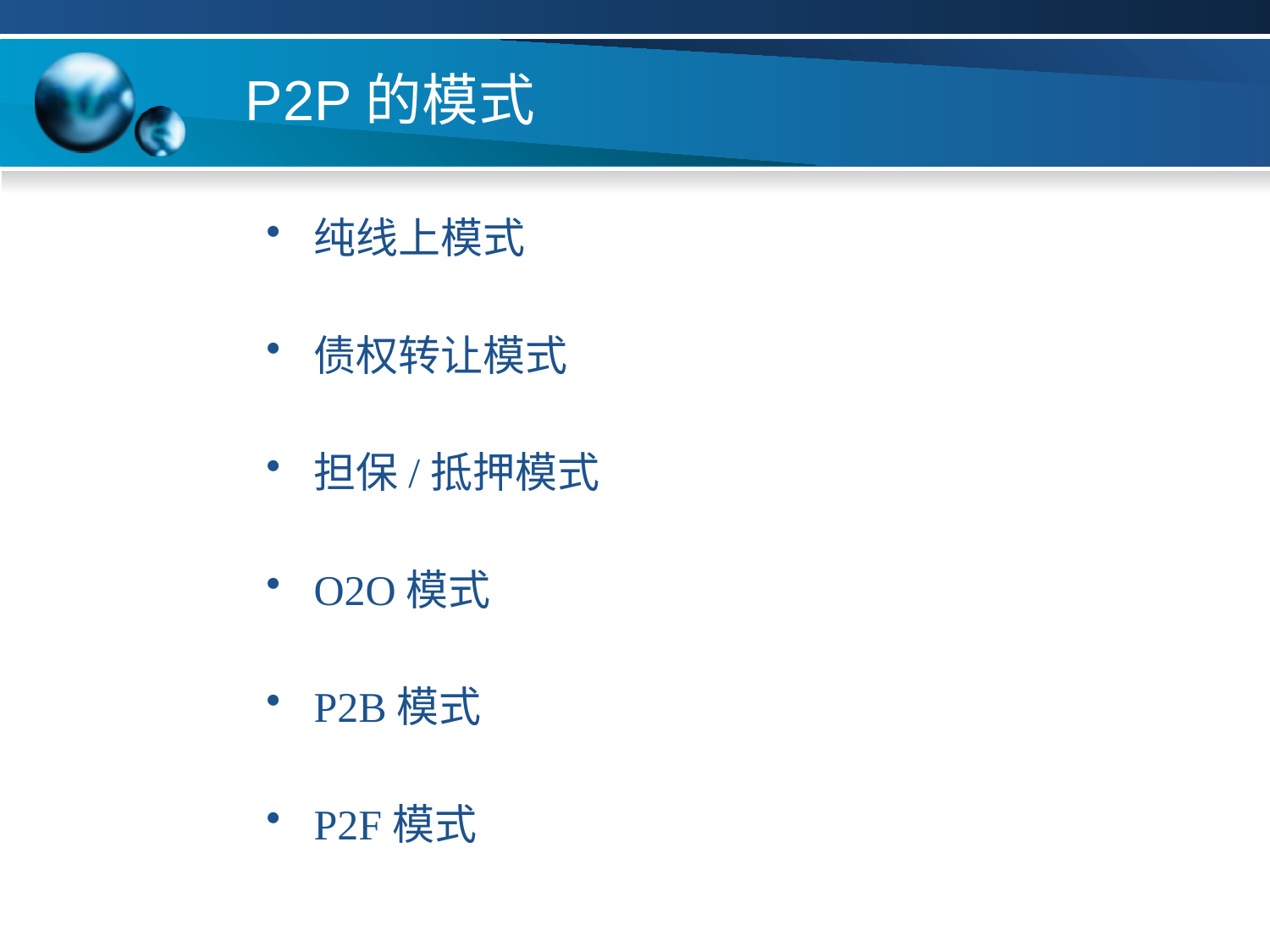

# P2P的模式
纯线上模式
债权转让模式
担保/抵押模式
O2O模式
P2B模式
P2F模式